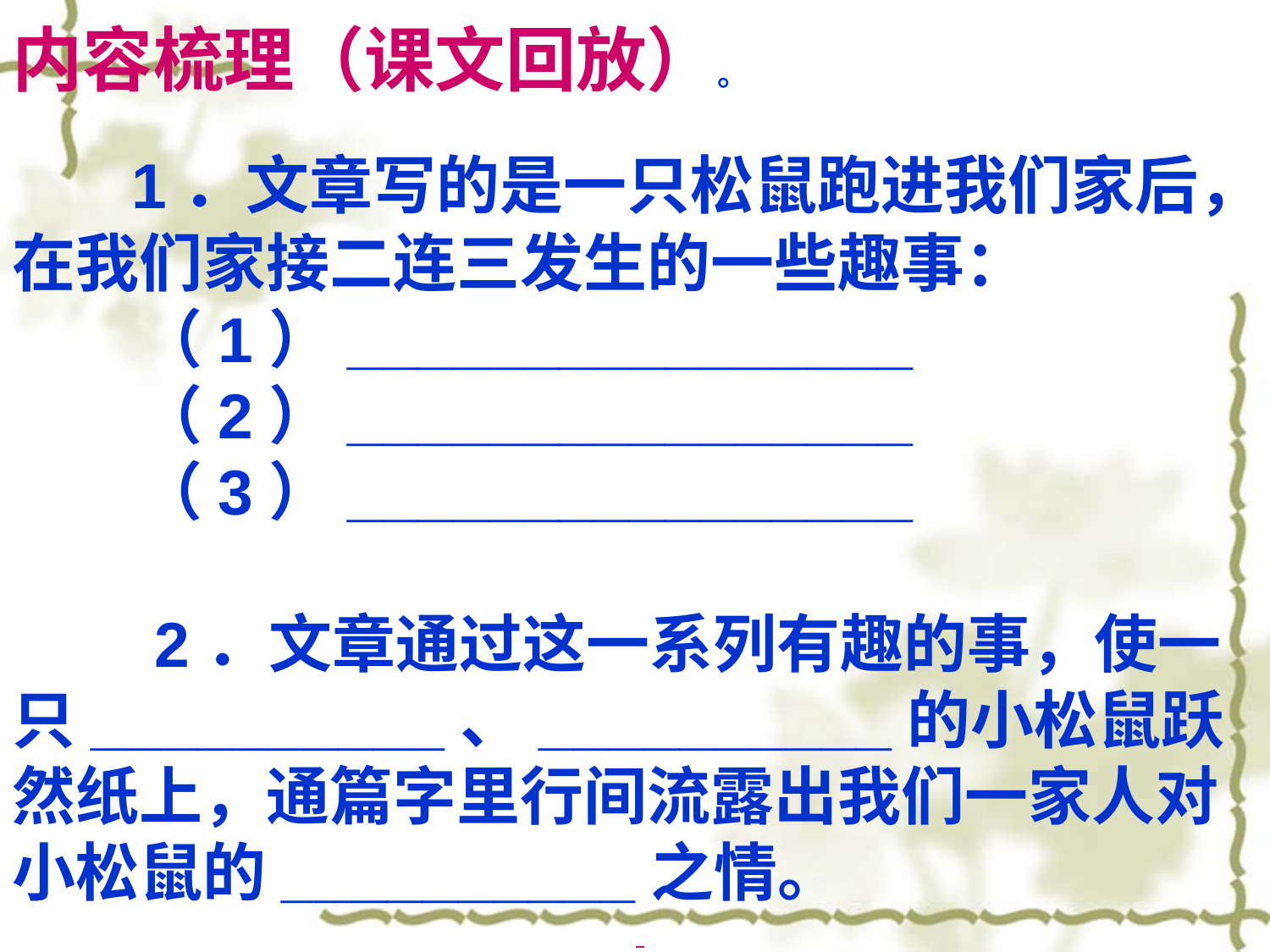

内容梳理（课文回放）。

　　1．文章写的是一只松鼠跑进我们家后，在我们家接二连三发生的一些趣事：
　　（1）________________
　　（2）________________
　　（3）________________

　　2．文章通过这一系列有趣的事，使一只__________、__________的小松鼠跃然纸上，通篇字里行间流露出我们一家人对小松鼠的__________之情。